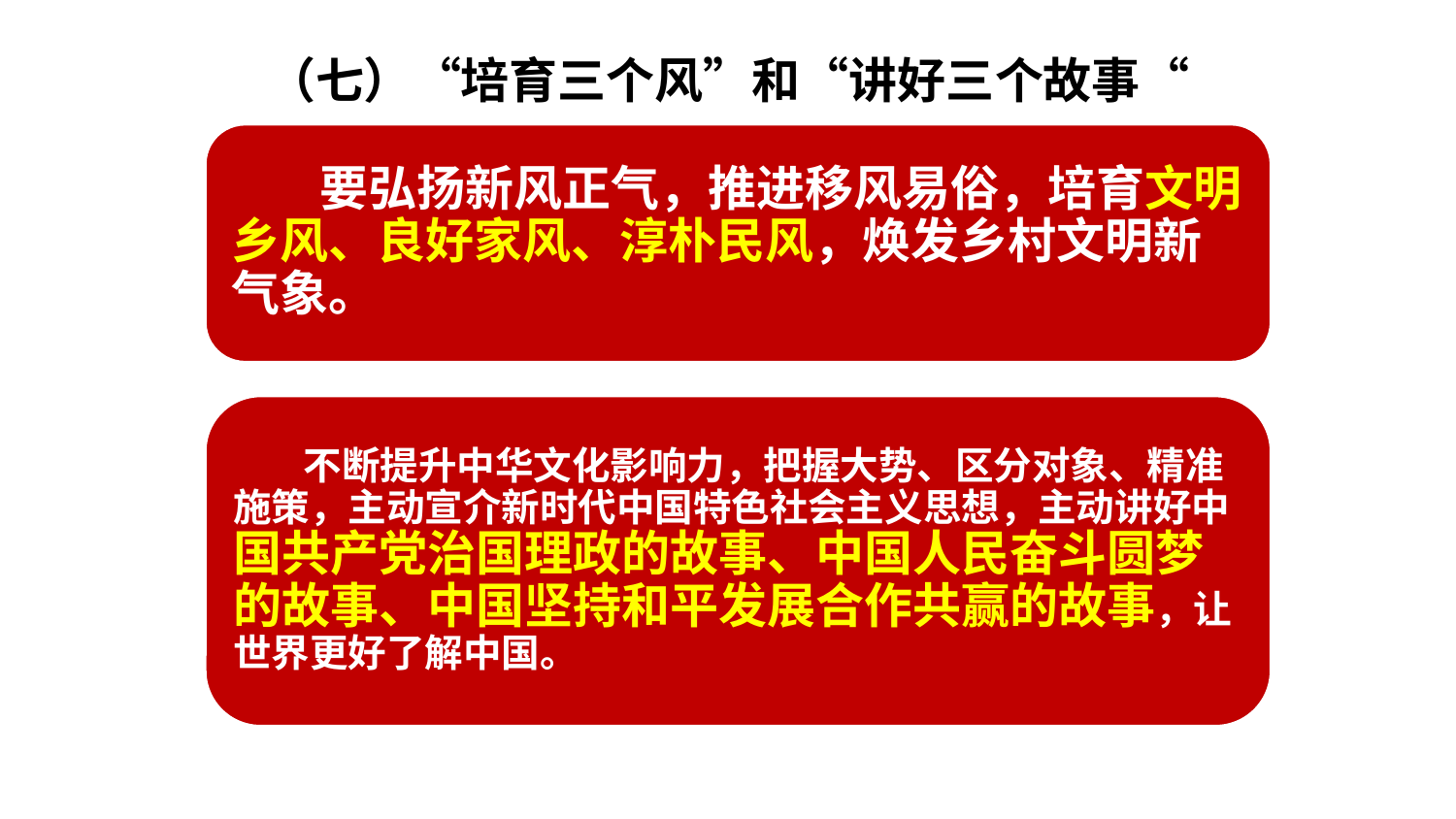

（七）“培育三个风”和“讲好三个故事“
       要弘扬新风正气，推进移风易俗，培育文明乡风、良好家风、淳朴民风，焕发乡村文明新气象。
       不断提升中华文化影响力，把握大势、区分对象、精准施策，主动宣介新时代中国特色社会主义思想，主动讲好中国共产党治国理政的故事、中国人民奋斗圆梦的故事、中国坚持和平发展合作共赢的故事，让世界更好了解中国。